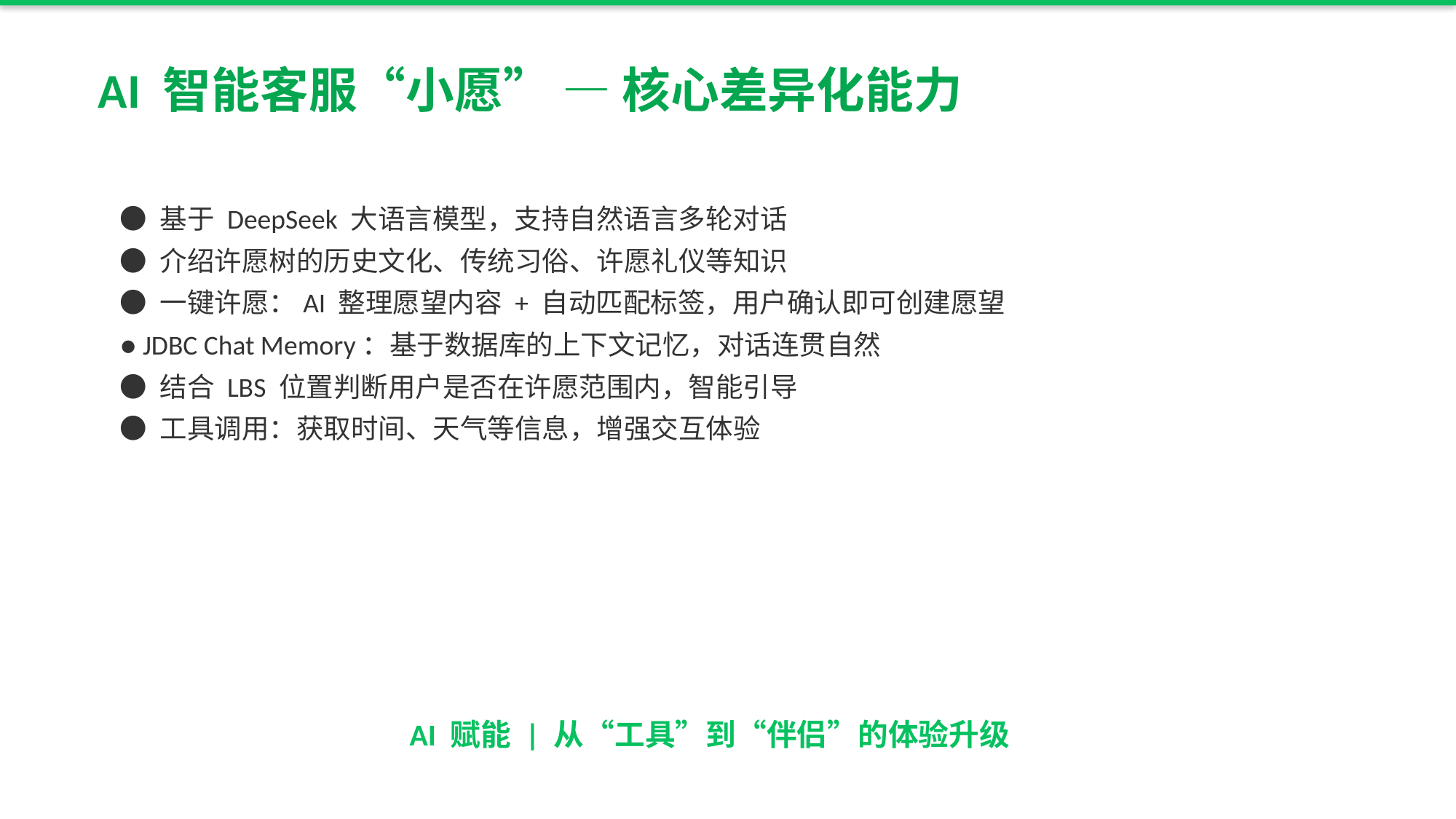

AI 智能客服“小愿” — 核心差异化能力
● 基于 DeepSeek 大语言模型，支持自然语言多轮对话
● 介绍许愿树的历史文化、传统习俗、许愿礼仪等知识
● 一键许愿：AI 整理愿望内容 + 自动匹配标签，用户确认即可创建愿望
● JDBC Chat Memory：基于数据库的上下文记忆，对话连贯自然
● 结合 LBS 位置判断用户是否在许愿范围内，智能引导
● 工具调用：获取时间、天气等信息，增强交互体验
AI 赋能 | 从“工具”到“伴侣”的体验升级